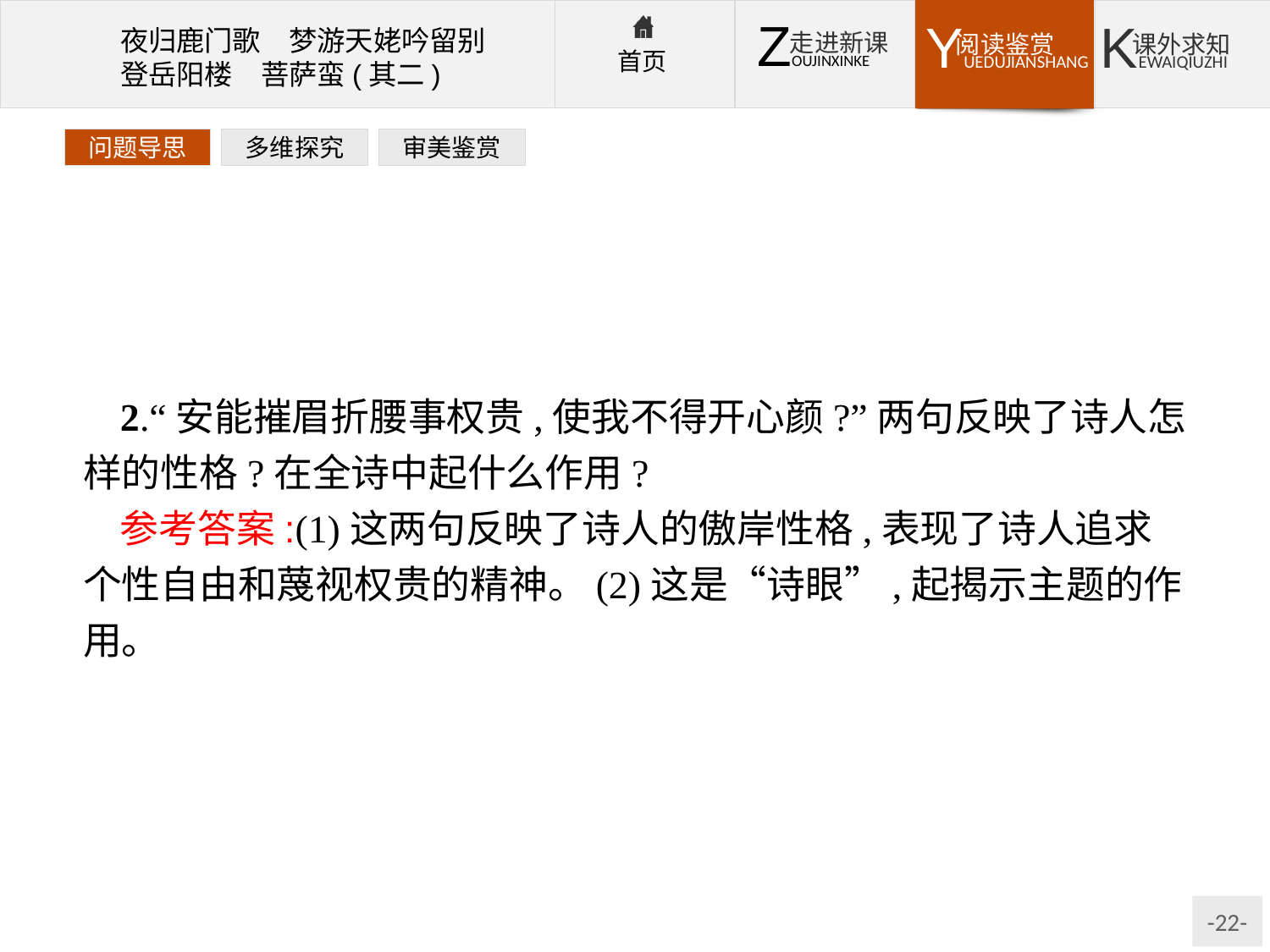

问题导思
多维探究
审美鉴赏
2.“安能摧眉折腰事权贵,使我不得开心颜?”两句反映了诗人怎样的性格?在全诗中起什么作用?
参考答案:(1)这两句反映了诗人的傲岸性格,表现了诗人追求个性自由和蔑视权贵的精神。(2)这是“诗眼”,起揭示主题的作用。